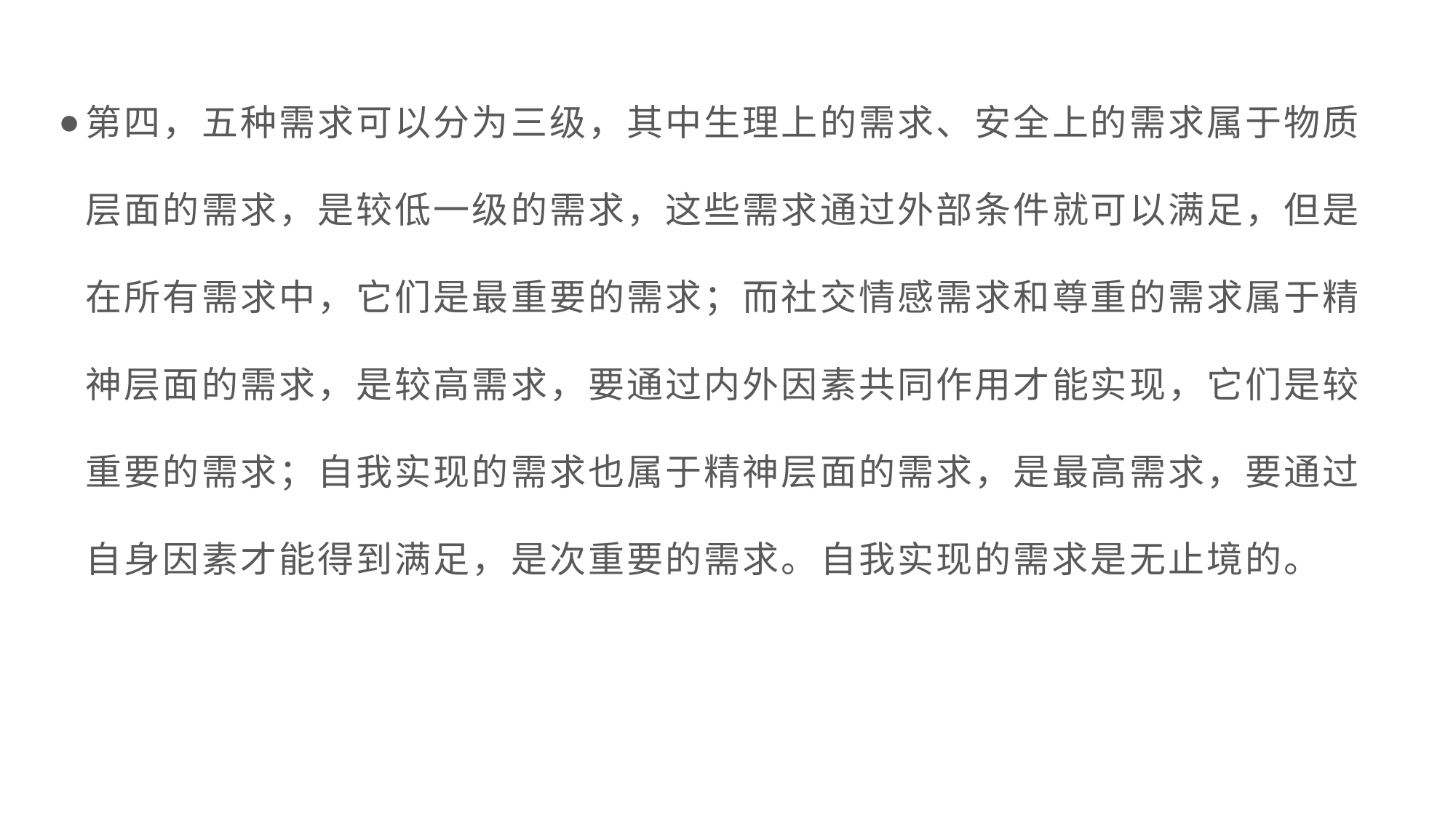

第四，五种需求可以分为三级，其中生理上的需求、安全上的需求属于物质层面的需求，是较低一级的需求，这些需求通过外部条件就可以满足，但是在所有需求中，它们是最重要的需求；而社交情感需求和尊重的需求属于精神层面的需求，是较高需求，要通过内外因素共同作用才能实现，它们是较重要的需求；自我实现的需求也属于精神层面的需求，是最高需求，要通过自身因素才能得到满足，是次重要的需求。自我实现的需求是无止境的。